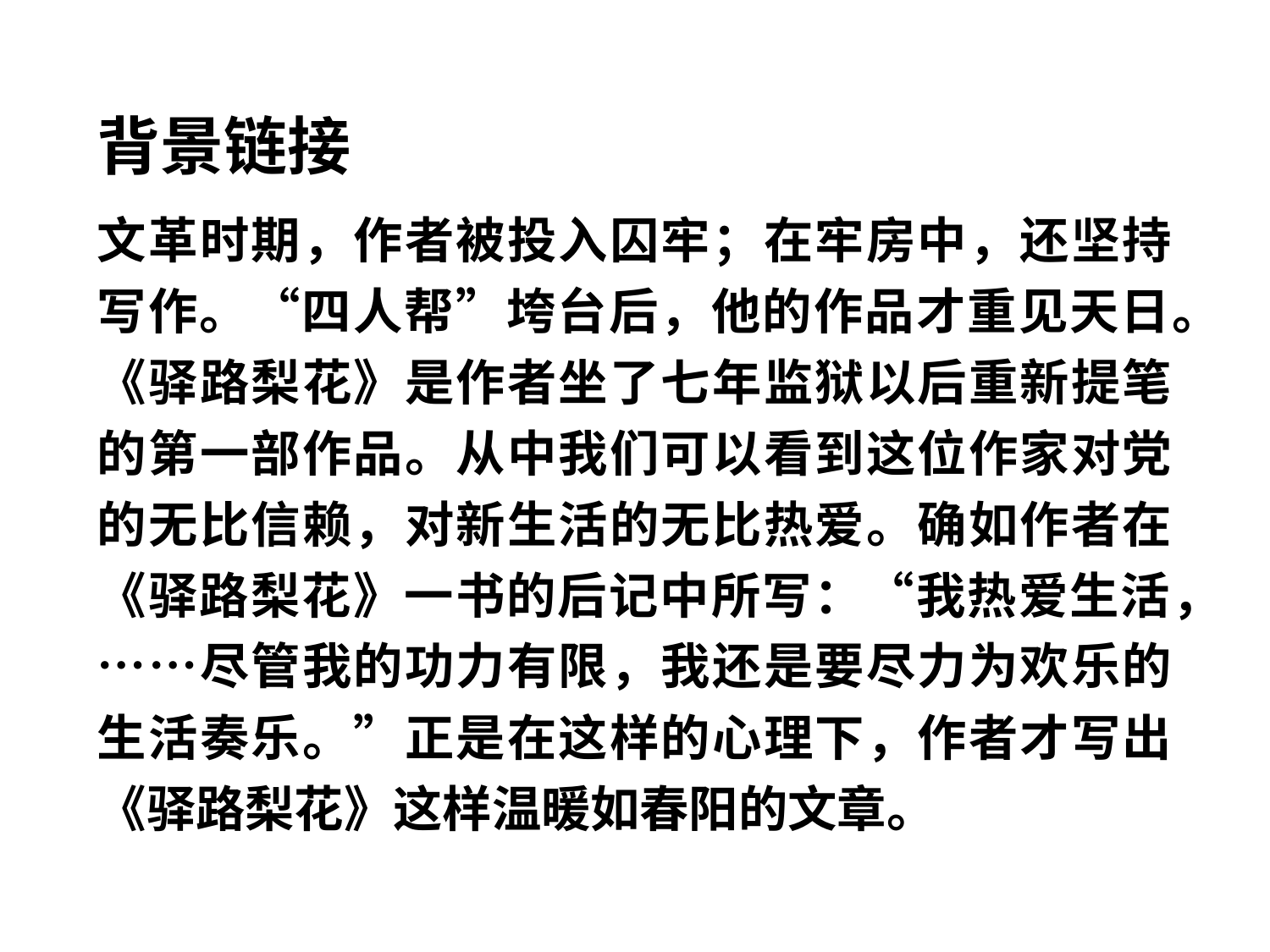

背景链接
文革时期，作者被投入囚牢；在牢房中，还坚持写作。“四人帮”垮台后，他的作品才重见天日。《驿路梨花》是作者坐了七年监狱以后重新提笔的第一部作品。从中我们可以看到这位作家对党的无比信赖，对新生活的无比热爱。确如作者在《驿路梨花》一书的后记中所写：“我热爱生活，……尽管我的功力有限，我还是要尽力为欢乐的生活奏乐。”正是在这样的心理下，作者才写出《驿路梨花》这样温暖如春阳的文章。